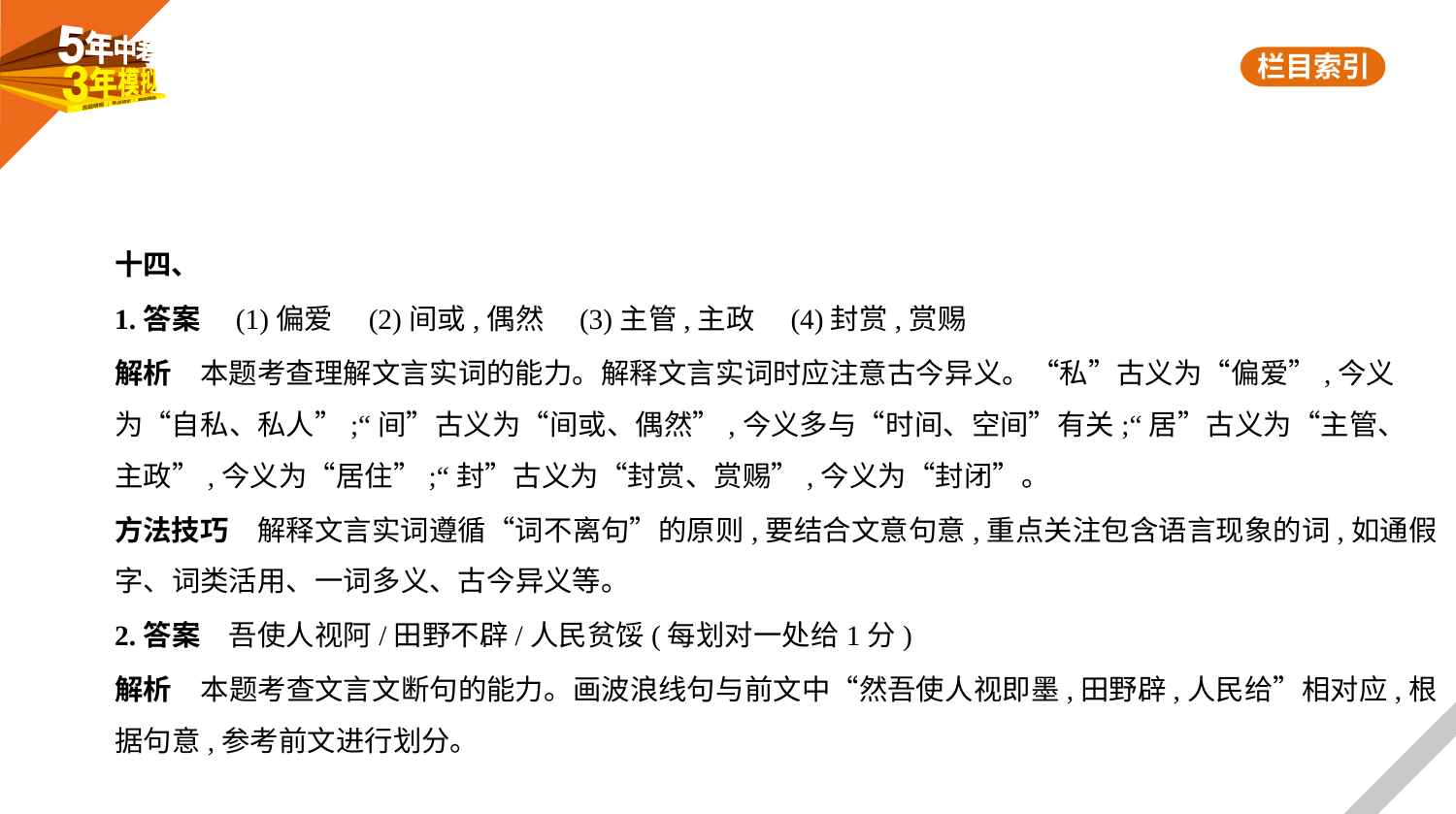

十四、
1.答案　(1)偏爱　(2)间或,偶然　(3)主管,主政　(4)封赏,赏赐
解析　本题考查理解文言实词的能力。解释文言实词时应注意古今异义。“私”古义为“偏爱”,今义
为“自私、私人”;“间”古义为“间或、偶然”,今义多与“时间、空间”有关;“居”古义为“主管、
主政”,今义为“居住”;“封”古义为“封赏、赏赐”,今义为“封闭”。
方法技巧　解释文言实词遵循“词不离句”的原则,要结合文意句意,重点关注包含语言现象的词,如通假
字、词类活用、一词多义、古今异义等。
2.答案　吾使人视阿/田野不辟/人民贫馁(每划对一处给1分)
解析　本题考查文言文断句的能力。画波浪线句与前文中“然吾使人视即墨,田野辟,人民给”相对应,根
据句意,参考前文进行划分。